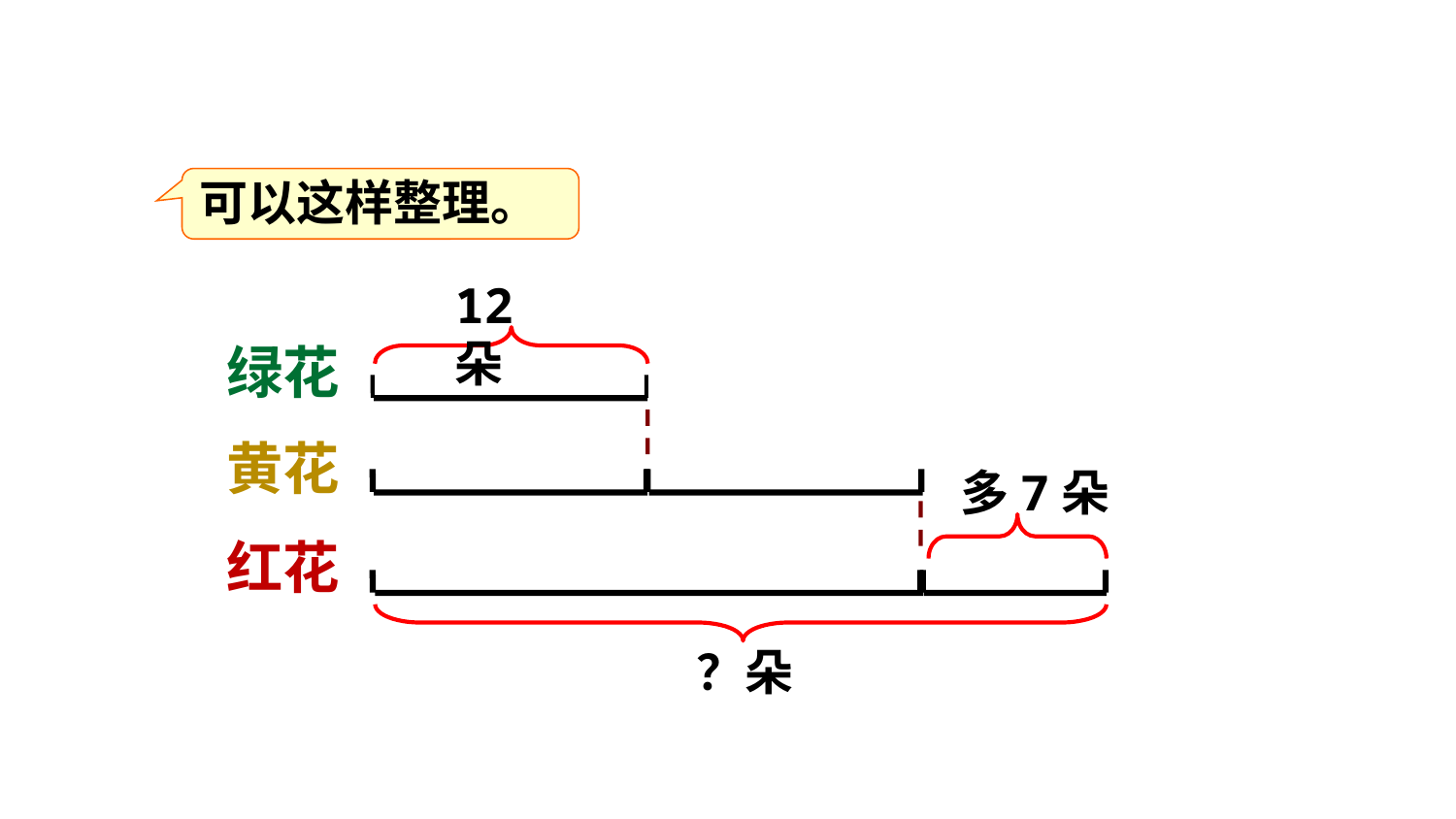

可以这样整理。

12朵
绿花

黄花

多7朵

红花

？朵